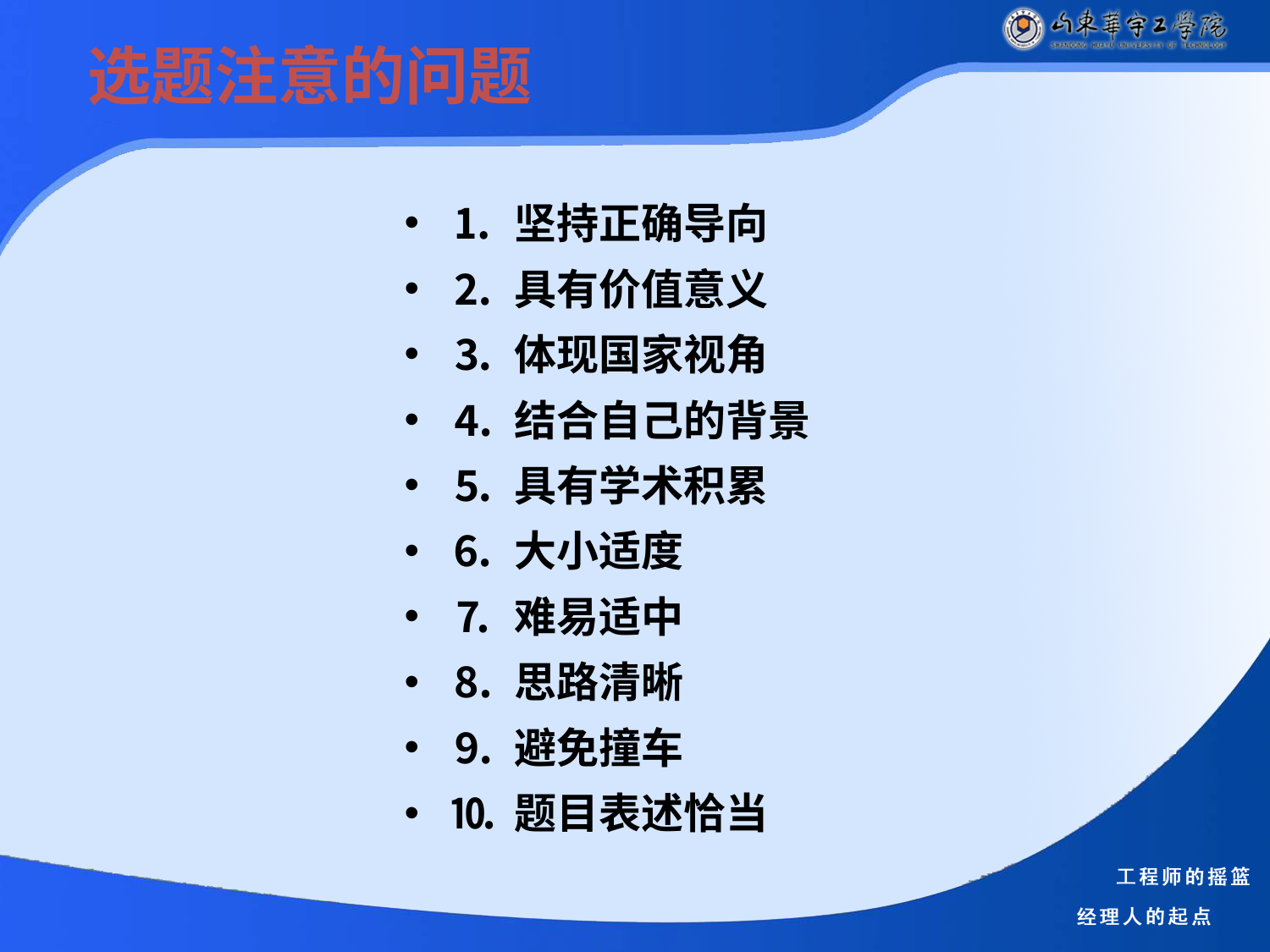

# 选题注意的问题
⒈ 坚持正确导向
⒉ 具有价值意义
⒊ 体现国家视角
⒋ 结合自己的背景
⒌ 具有学术积累
⒍ 大小适度
⒎ 难易适中
⒏ 思路清晰
⒐ 避免撞车
⒑ 题目表述恰当